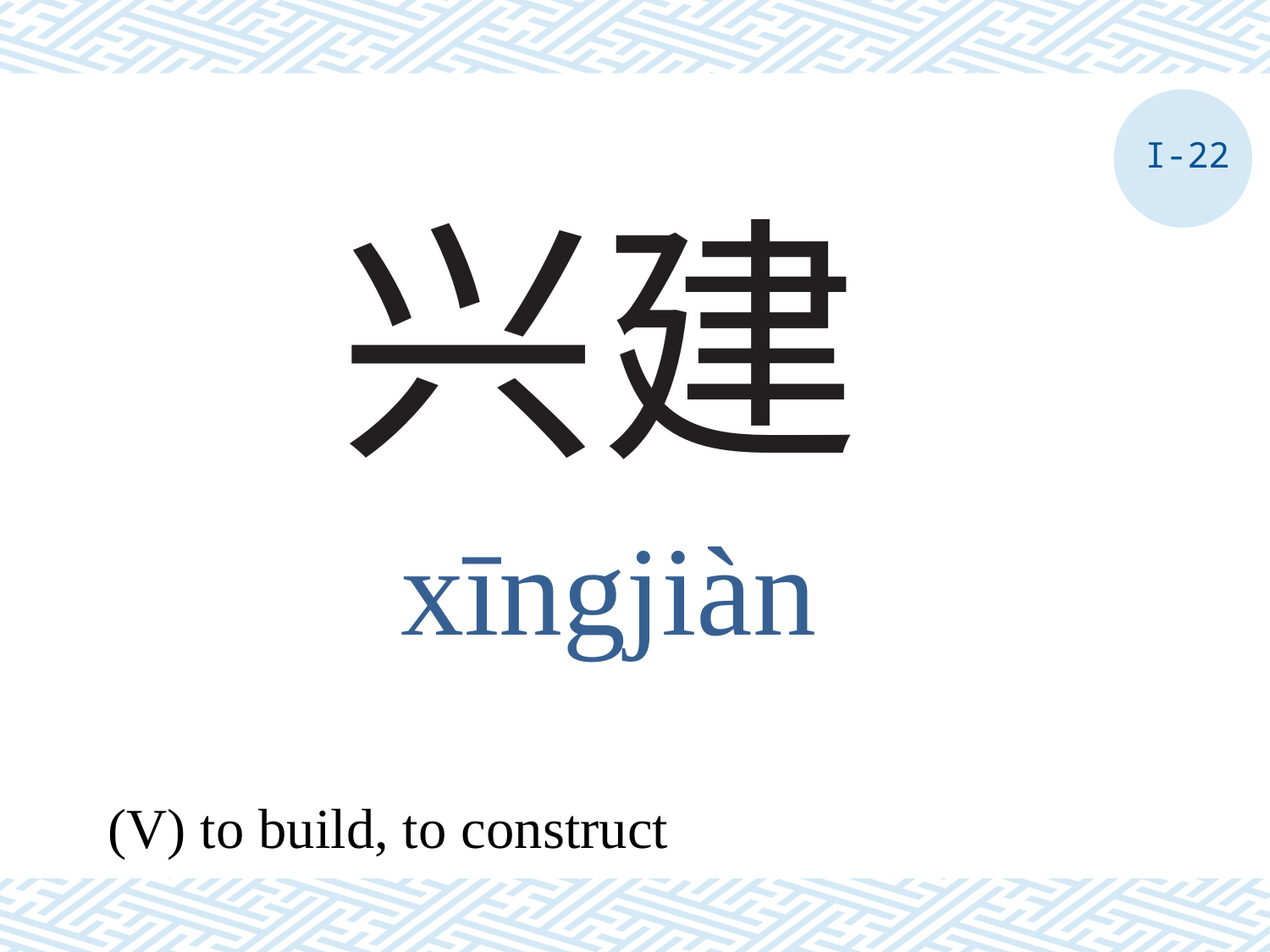

I-22

# 兴建
xīngjiàn
(V) to build, to construct